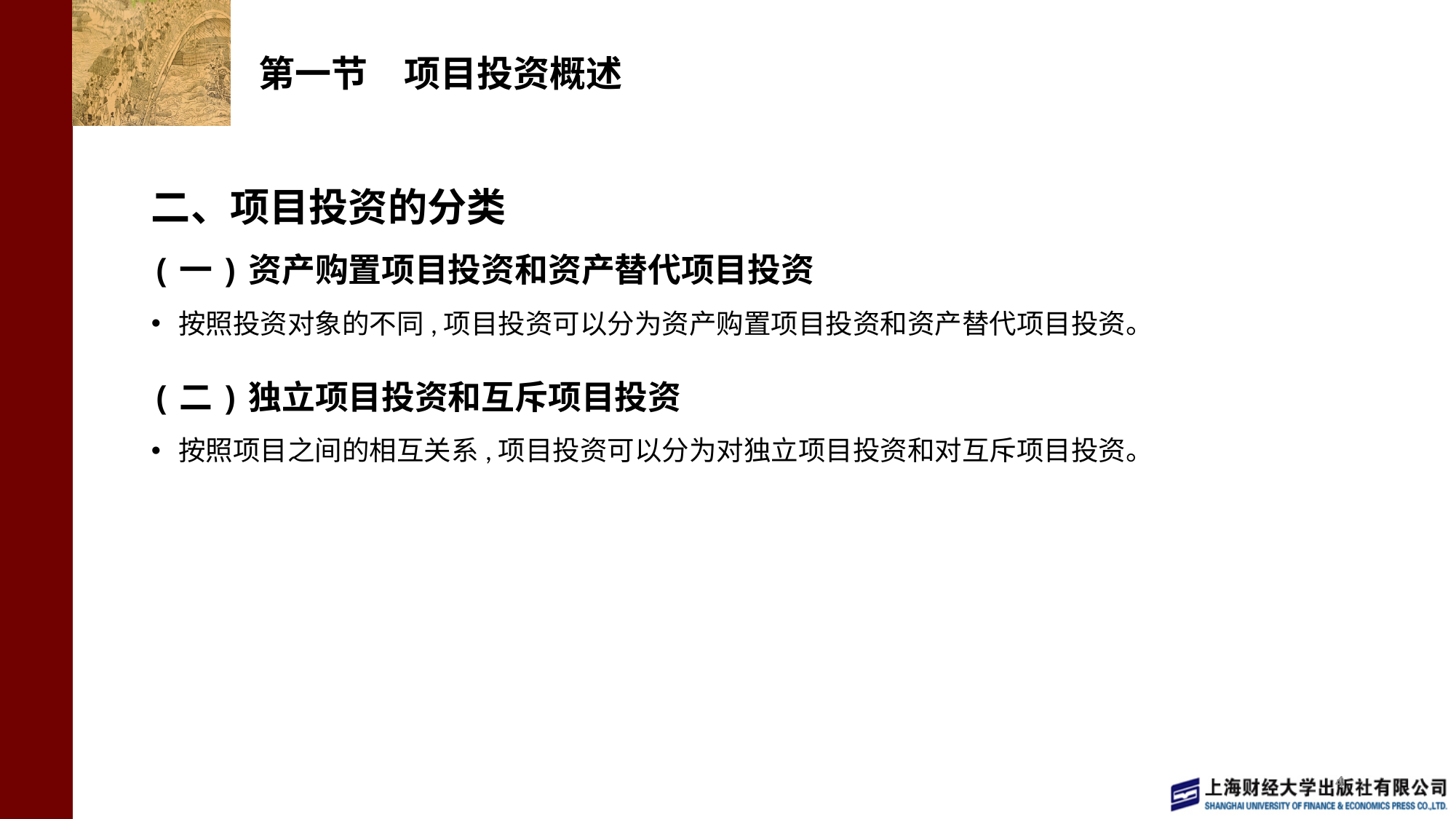

# 第一节　项目投资概述
二、项目投资的分类
(一)资产购置项目投资和资产替代项目投资
按照投资对象的不同,项目投资可以分为资产购置项目投资和资产替代项目投资。
(二)独立项目投资和互斥项目投资
按照项目之间的相互关系,项目投资可以分为对独立项目投资和对互斥项目投资。

4